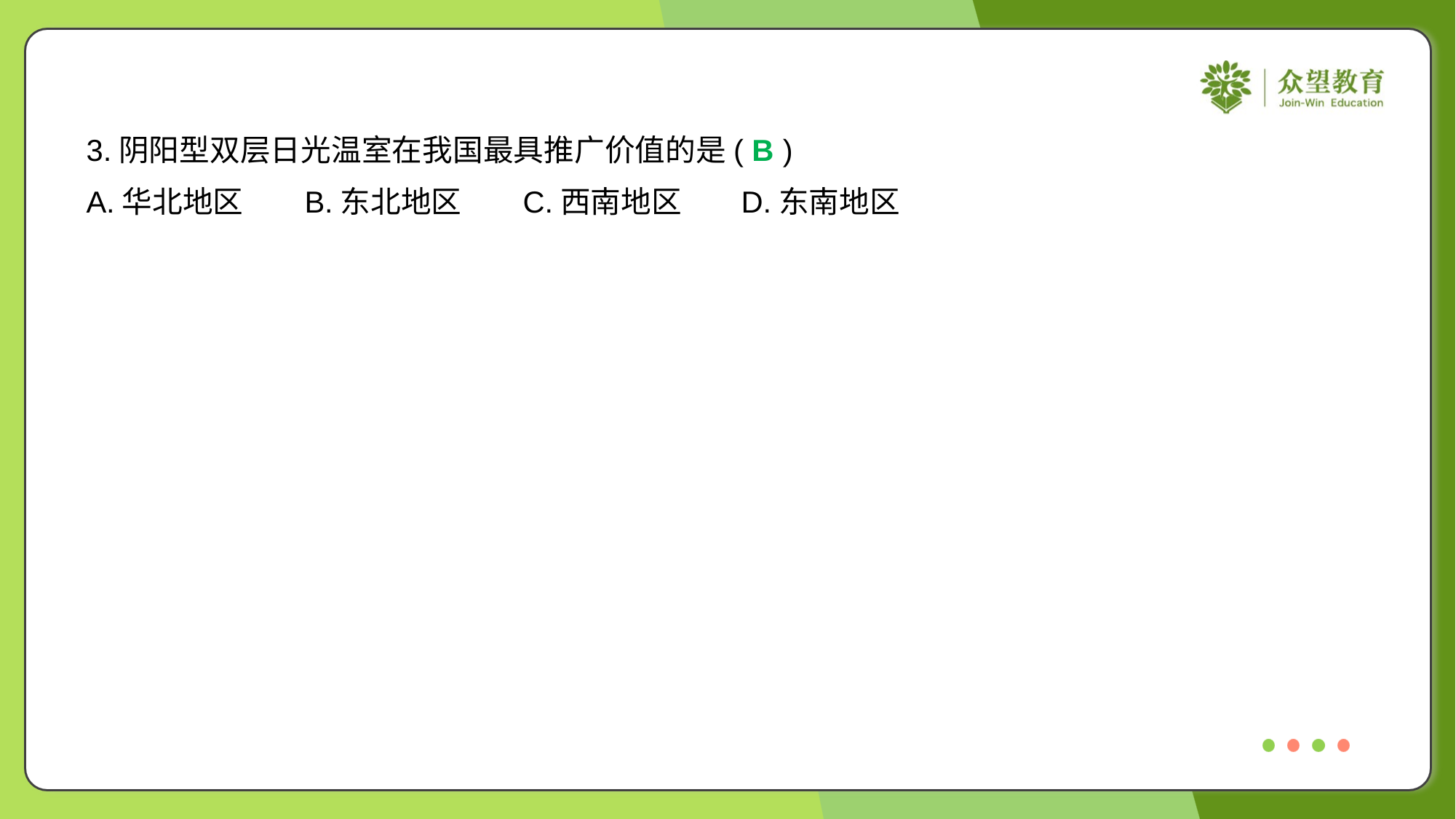

3.阴阳型双层日光温室在我国最具推广价值的是(     )
B
A.华北地区	B.东北地区	C.西南地区	D.东南地区